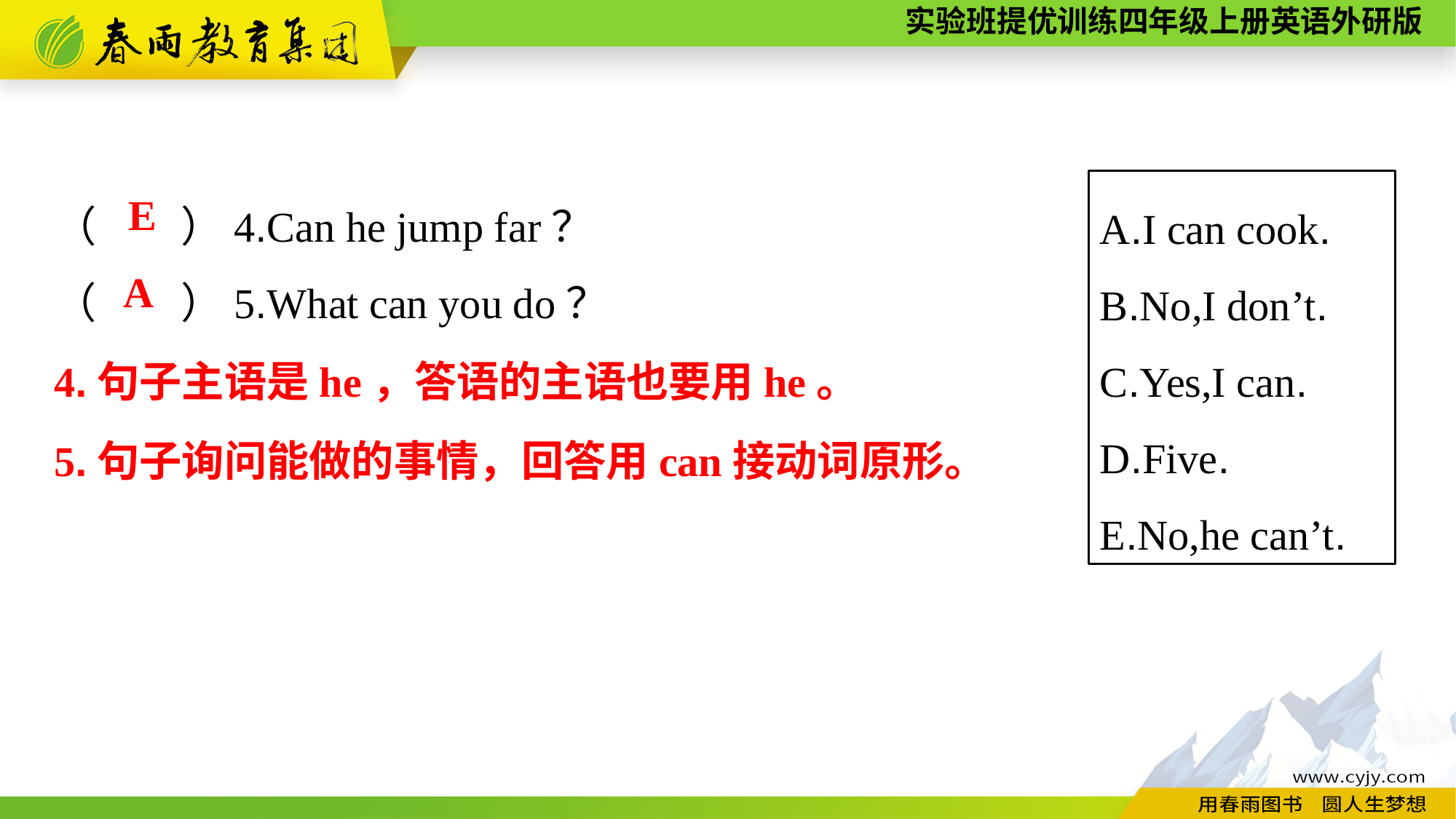

（　　）4.Can he jump far？
（　　）5.What can you do？
A.I can cook.
B.No,I don’t.
C.Yes,I can.
D.Five.
E.No,he can’t.
E
A
4.句子主语是he，答语的主语也要用he。
5.句子询问能做的事情，回答用can接动词原形。